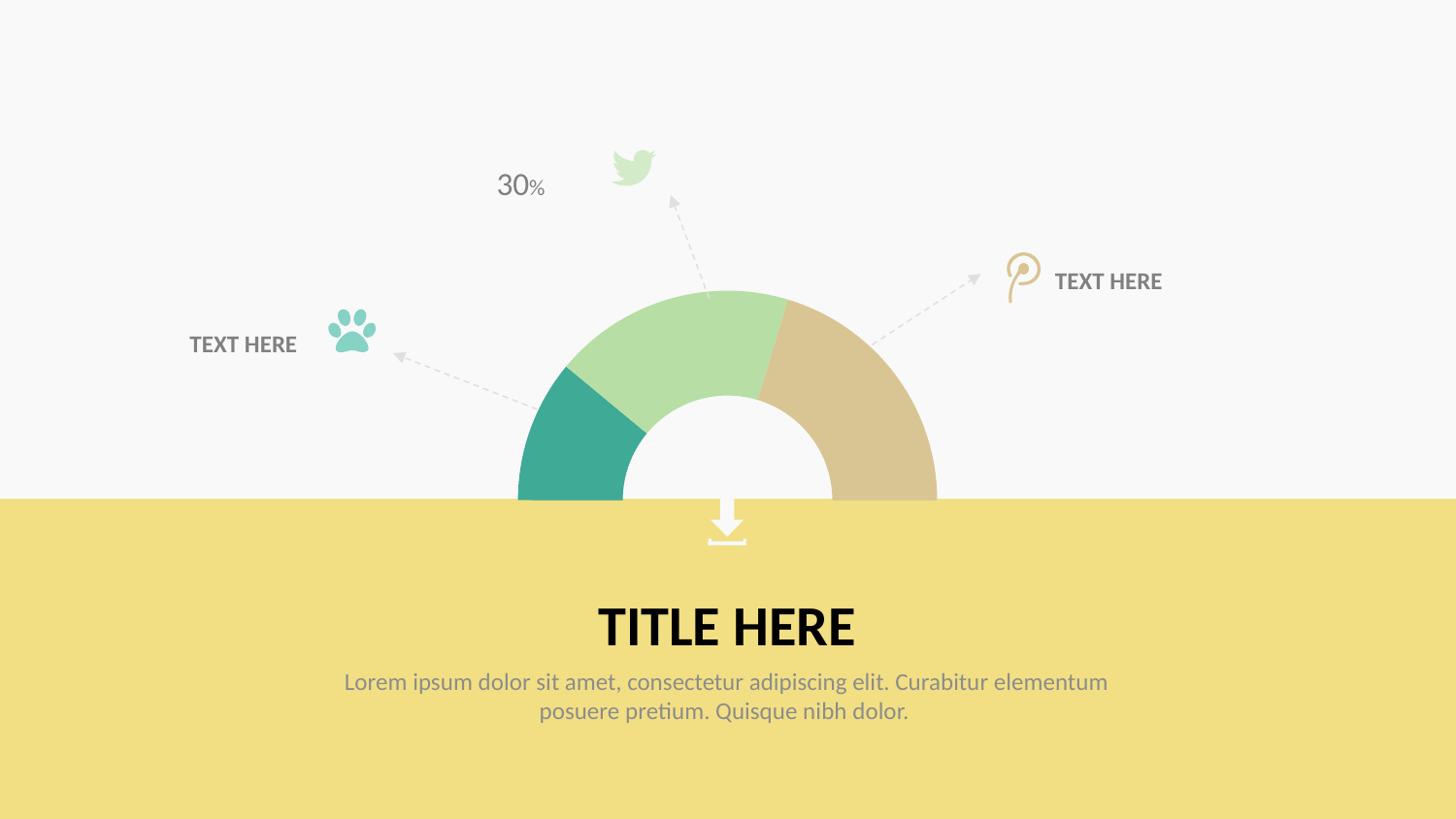

30%

### Chart

| Category | 销售额 |
|---|---|
| a | 13.0 |
| b | 22.0 |
| c | 24.0 |
| 辅助数据 | 59.0 |
TEXT HERE

TEXT HERE

TITLE HERE
Lorem ipsum dolor sit amet, consectetur adipiscing elit. Curabitur elementum posuere pretium. Quisque nibh dolor.